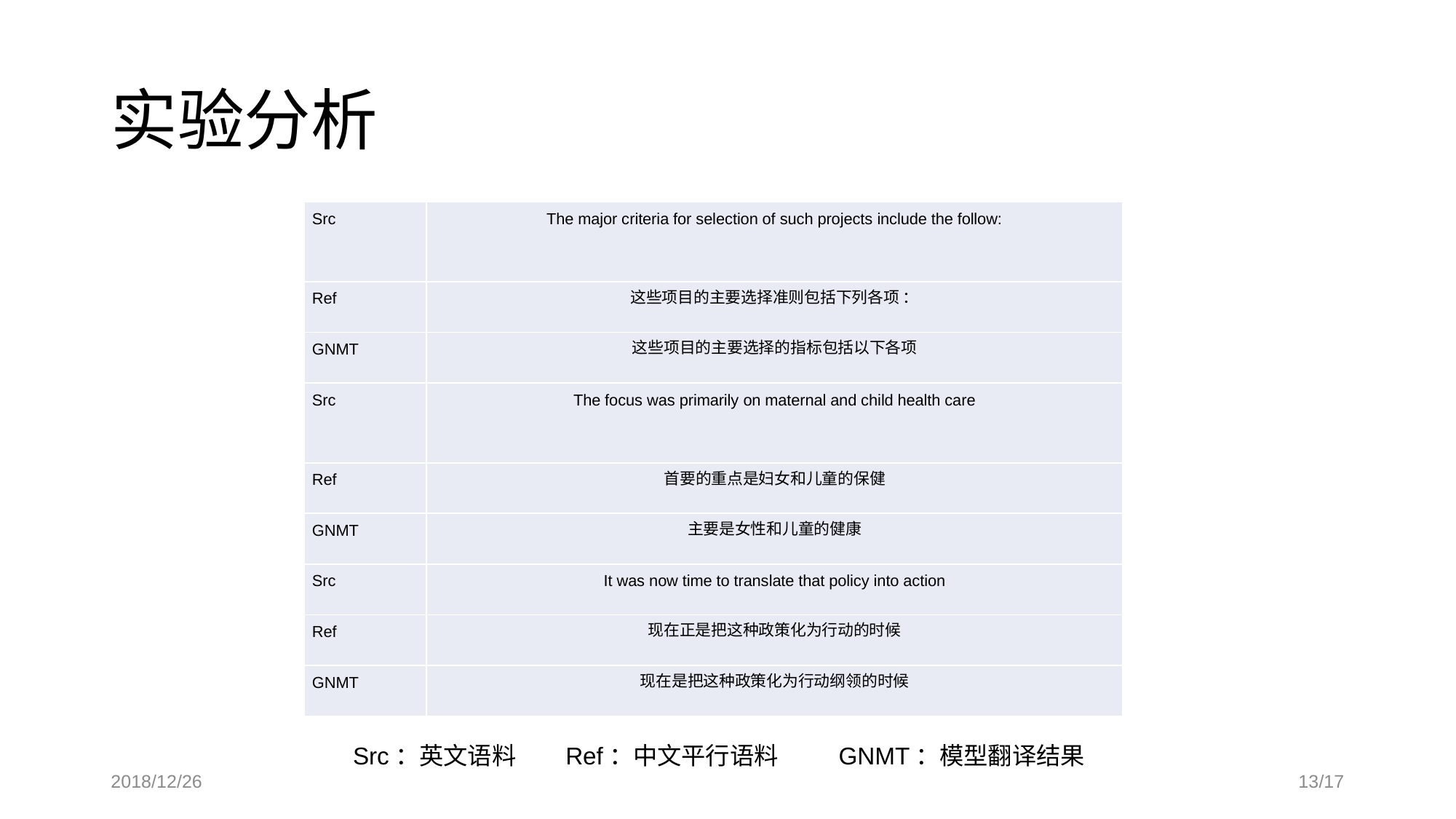

# 实验分析
| Src | The major criteria for selection of such projects include the follow: |
| --- | --- |
| Ref | 这些项目的主要选择准则包括下列各项 ： |
| GNMT | 这些项目的主要选择的指标包括以下各项 |
| Src | The focus was primarily on maternal and child health care |
| Ref | 首要的重点是妇女和儿童的保健 |
| GNMT | 主要是女性和儿童的健康 |
| Src | It was now time to translate that policy into action |
| Ref | 现在正是把这种政策化为行动的时候 |
| GNMT | 现在是把这种政策化为行动纲领的时候 |
Src：英文语料        Ref：中文平行语料          GNMT：模型翻译结果
2018/12/26
13/17